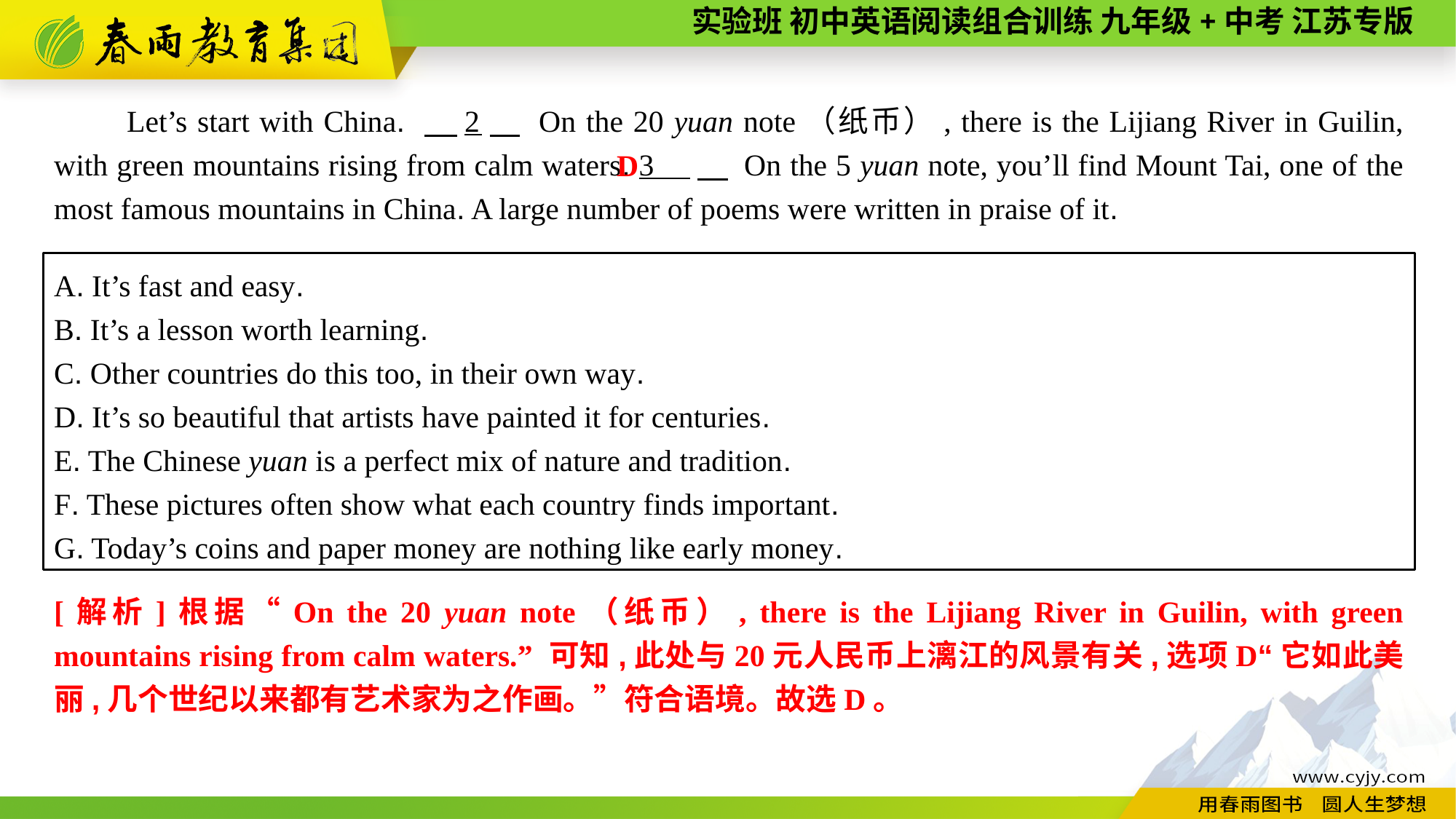

Let’s start with China. 　2　 On the 20 yuan note（纸币）, there is the Lijiang River in Guilin, with green mountains rising from calm waters. 3    　 On the 5 yuan note, you’ll find Mount Tai, one of the most famous mountains in China. A large number of poems were written in praise of it.
D
A. It’s fast and easy.
B. It’s a lesson worth learning.
C. Other countries do this too, in their own way.
D. It’s so beautiful that artists have painted it for centuries.
E. The Chinese yuan is a perfect mix of nature and tradition.
F. These pictures often show what each country finds important.
G. Today’s coins and paper money are nothing like early money.
[解析]根据“On the 20 yuan note（纸币）, there is the Lijiang River in Guilin, with green mountains rising from calm waters.” 可知,此处与20元人民币上漓江的风景有关,选项D“它如此美丽,几个世纪以来都有艺术家为之作画。”符合语境。故选D。